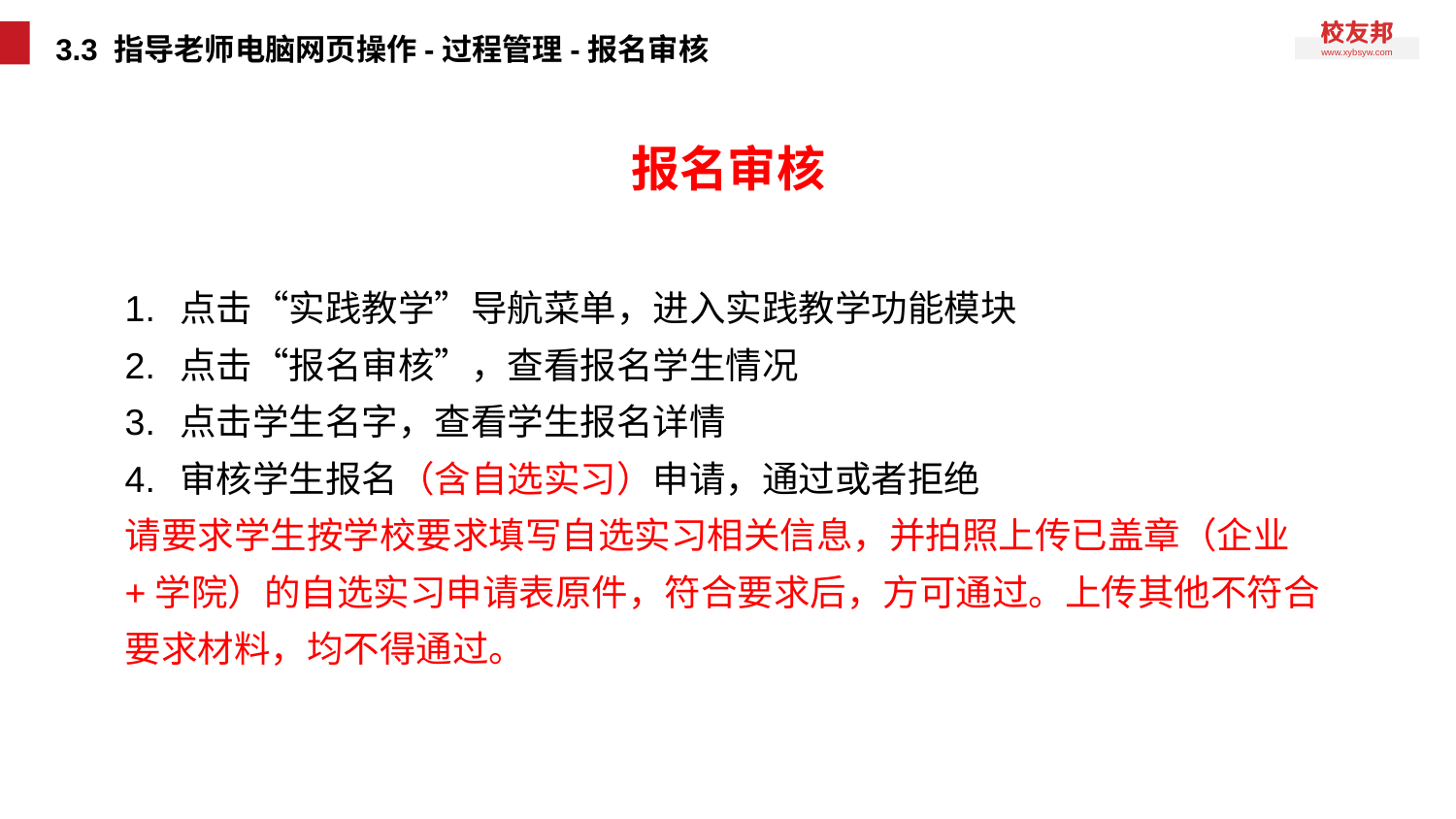

# 3.3 指导老师电脑网页操作-过程管理-报名审核
报名审核

点击“实践教学”导航菜单，进入实践教学功能模块
点击“报名审核”，查看报名学生情况
点击学生名字，查看学生报名详情
审核学生报名（含自选实习）申请，通过或者拒绝
请要求学生按学校要求填写自选实习相关信息，并拍照上传已盖章（企业+学院）的自选实习申请表原件，符合要求后，方可通过。上传其他不符合要求材料，均不得通过。